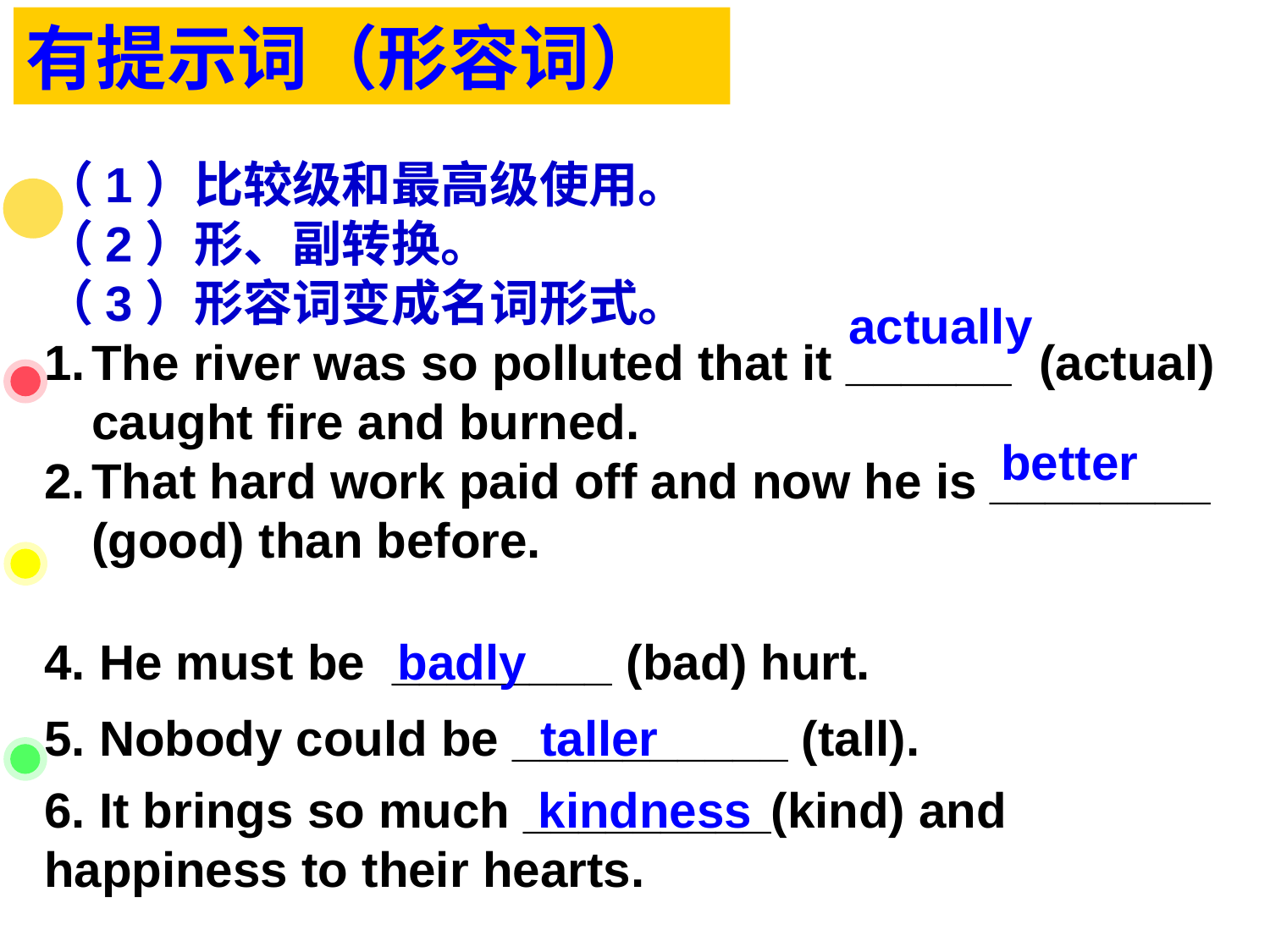

有提示词（形容词）

（1）比较级和最高级使用。
（2）形、副转换。
（3）形容词变成名词形式。
The river was so polluted that it ______  (actual) caught fire and burned.
That hard work paid off and now he is ________ (good) than before.

actually

better

4. He must be  ________ (bad) hurt.
badly
taller
5. Nobody could be __________ (tall).

6. It brings so much _________(kind) and happiness to their hearts.
kindness